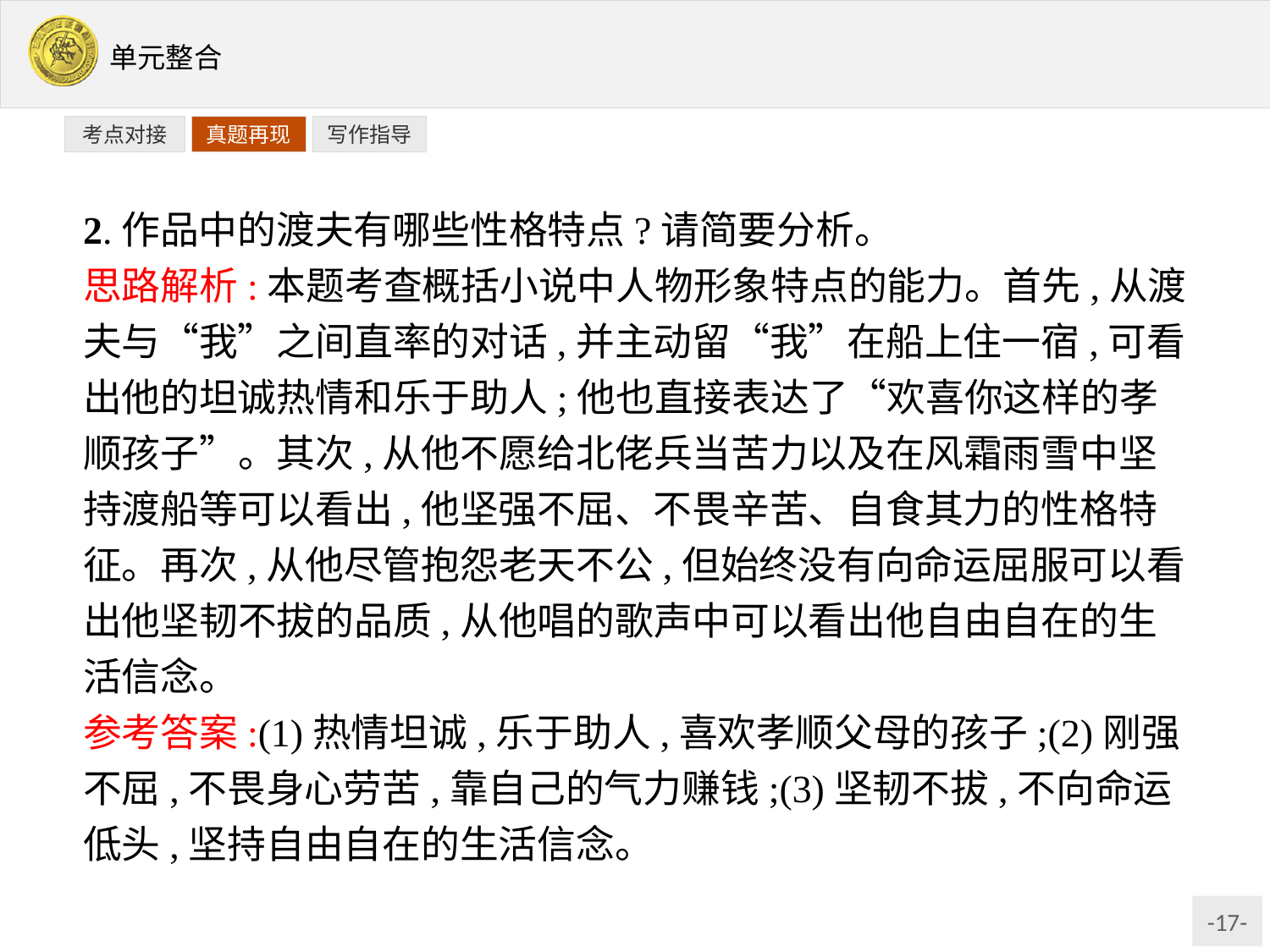

写作指导
考点对接
真题再现
2.作品中的渡夫有哪些性格特点?请简要分析。
思路解析:本题考查概括小说中人物形象特点的能力。首先,从渡夫与“我”之间直率的对话,并主动留“我”在船上住一宿,可看出他的坦诚热情和乐于助人;他也直接表达了“欢喜你这样的孝顺孩子”。其次,从他不愿给北佬兵当苦力以及在风霜雨雪中坚持渡船等可以看出,他坚强不屈、不畏辛苦、自食其力的性格特征。再次,从他尽管抱怨老天不公,但始终没有向命运屈服可以看出他坚韧不拔的品质,从他唱的歌声中可以看出他自由自在的生活信念。
参考答案:(1)热情坦诚,乐于助人,喜欢孝顺父母的孩子;(2)刚强不屈,不畏身心劳苦,靠自己的气力赚钱;(3)坚韧不拔,不向命运低头,坚持自由自在的生活信念。